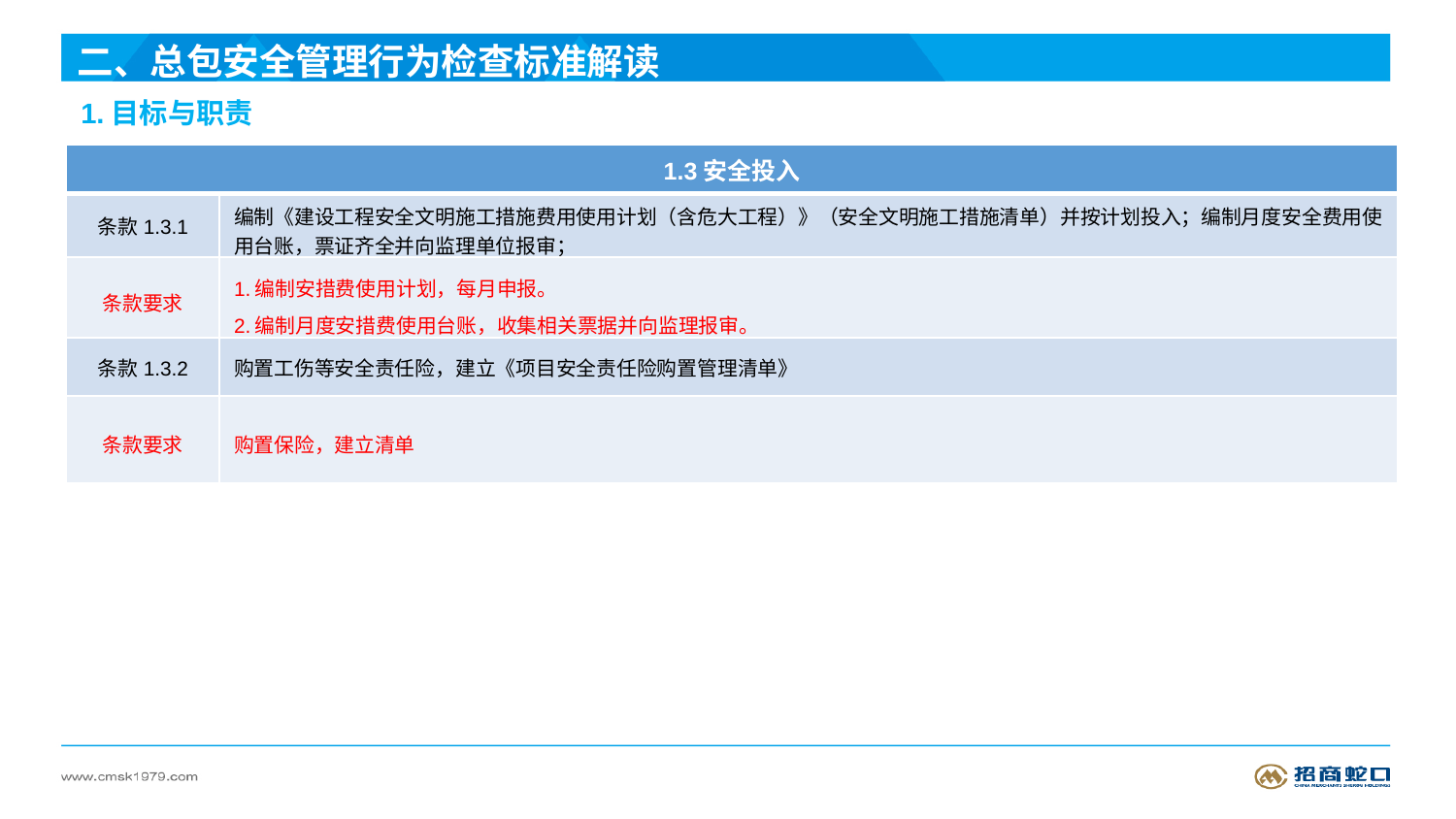

二、总包安全管理行为检查标准解读
1.目标与职责
| 1.3安全投入 |  |
| --- | --- |
| 条款1.3.1 | 编制《建设工程安全文明施工措施费用使用计划（含危大工程）》（安全文明施工措施清单）并按计划投入；编制月度安全费用使用台账，票证齐全并向监理单位报审； |
| 条款要求 | 1.编制安措费使用计划，每月申报。 2.编制月度安措费使用台账，收集相关票据并向监理报审。 |
| 条款1.3.2 | 购置工伤等安全责任险，建立《项目安全责任险购置管理清单》 |
| 条款要求 | 购置保险，建立清单 |